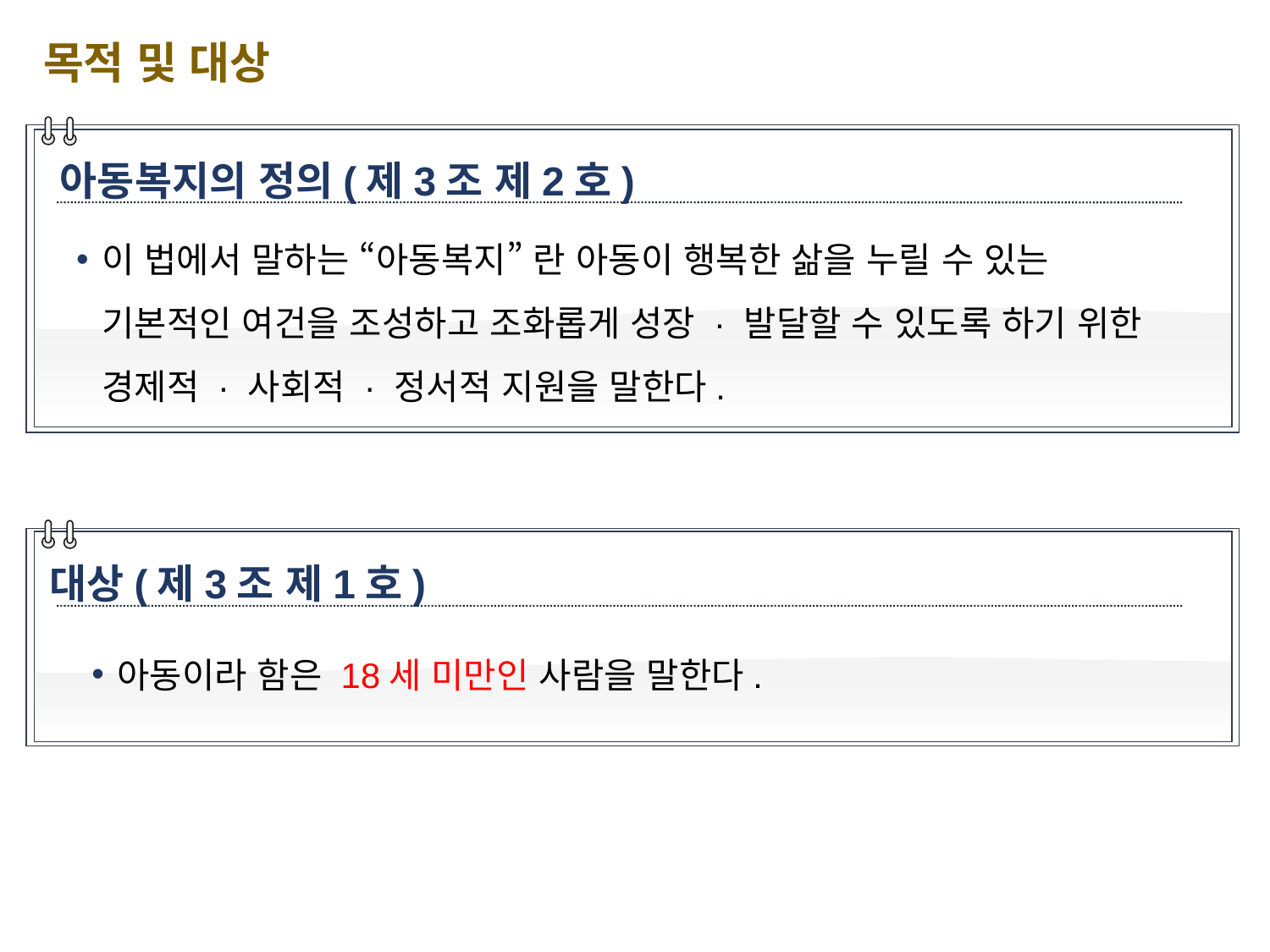

목적 및 대상

아동복지의 정의(제3조 제2호)

이 법에서 말하는 “아동복지” 란 아동이 행복한 삶을 누릴 수 있는 기본적인 여건을 조성하고 조화롭게 성장 · 발달할 수 있도록 하기 위한 경제적 · 사회적 · 정서적 지원을 말한다.

대상(제3조 제1호)

아동이라 함은 18세 미만인 사람을 말한다.